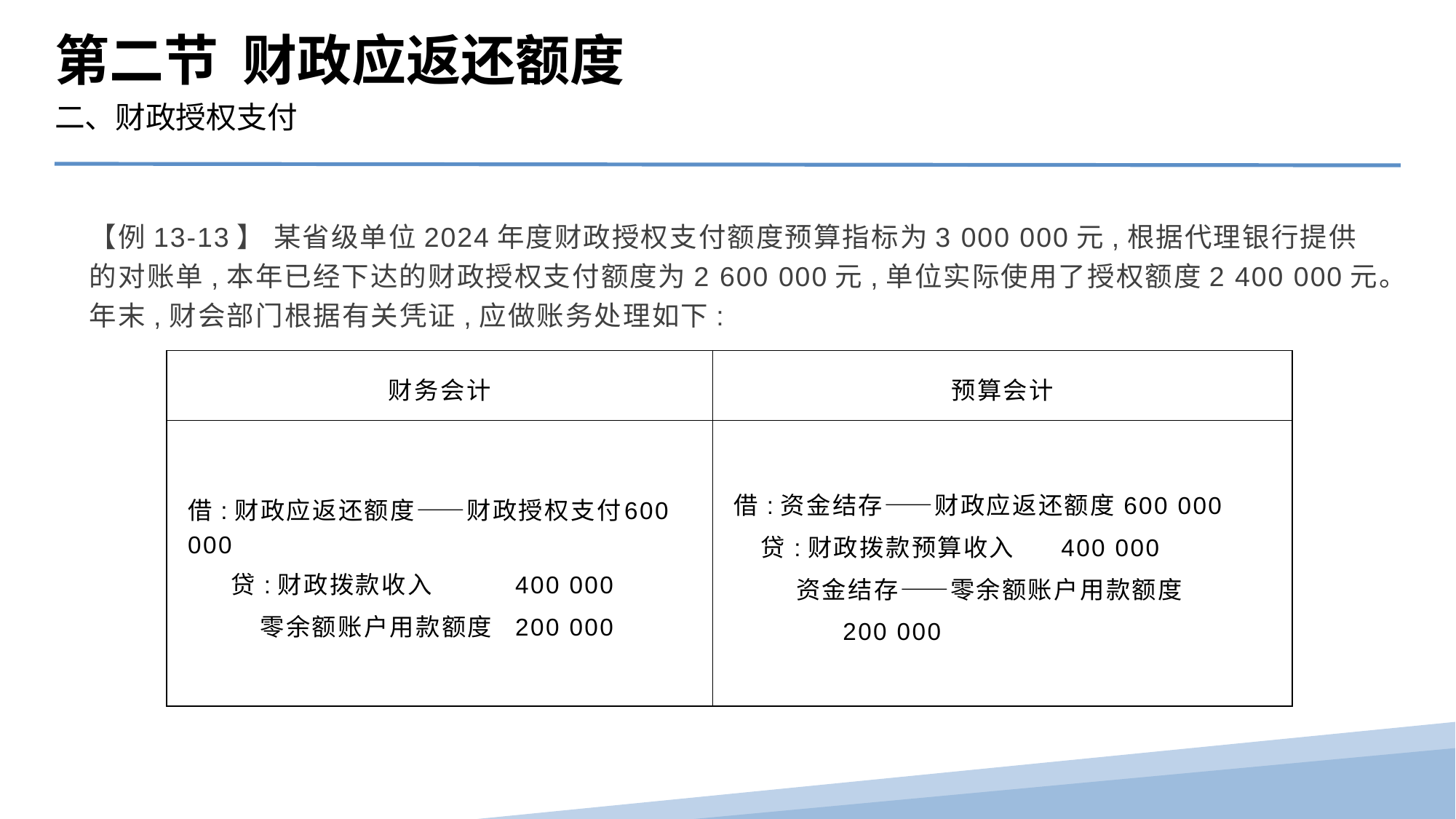

第二节  财政应返还额度
二、财政授权支付
【例13-13】 某省级单位2024年度财政授权支付额度预算指标为3 000 000元,根据代理银行提供的对账单,本年已经下达的财政授权支付额度为2 600 000元,单位实际使用了授权额度2 400 000元。年末,财会部门根据有关凭证,应做账务处理如下:
| 财务会计 | 预算会计 |
| --- | --- |
| 借:财政应返还额度——财政授权支付 600 000 贷:财政拨款收入 400 000 零余额账户用款额度 200 000 | 借:资金结存——财政应返还额度600 000 贷:财政拨款预算收入 400 000 资金结存——零余额账户用款额度 200 000 |